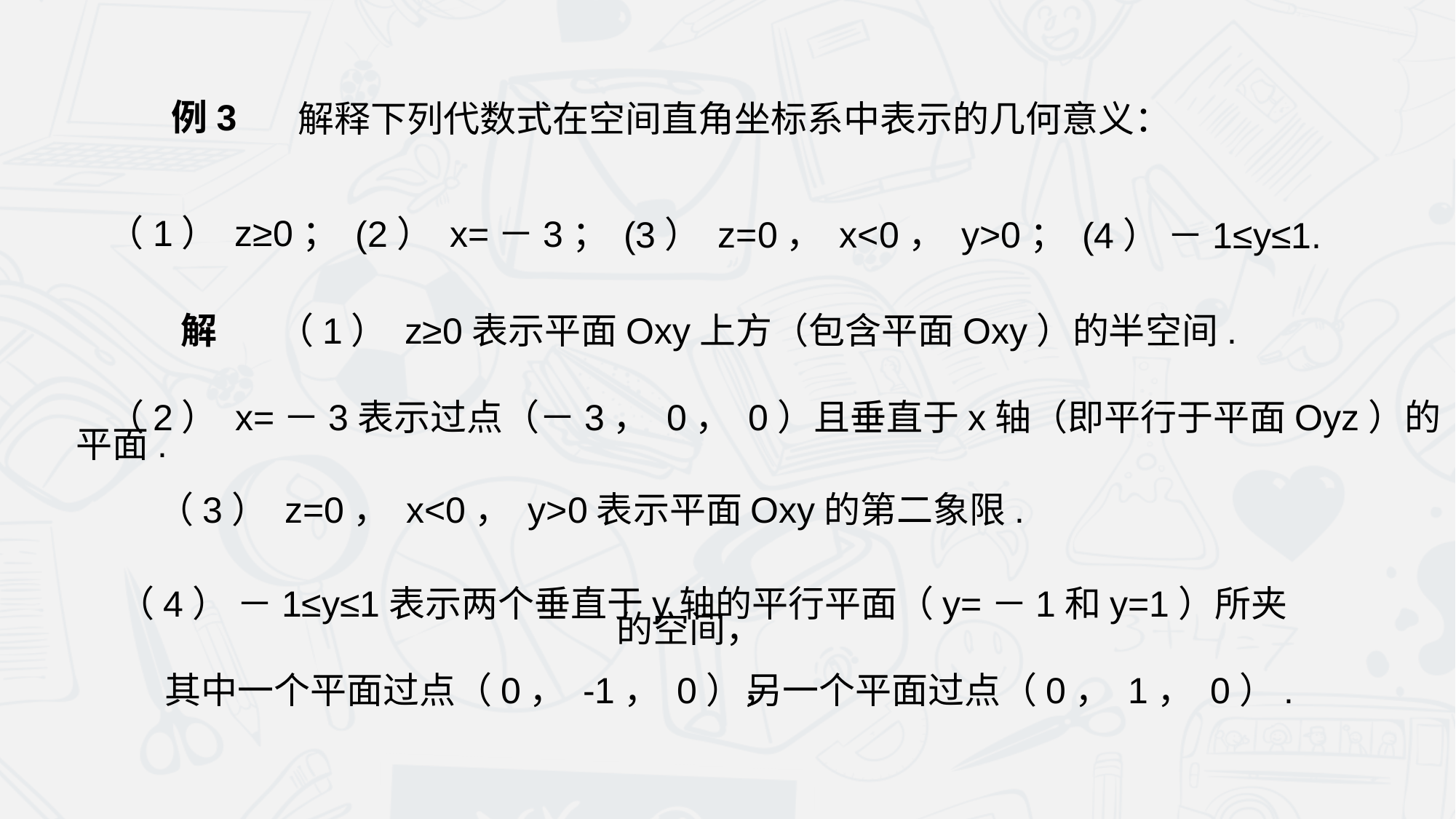

例3
解释下列代数式在空间直角坐标系中表示的几何意义：
（1） z≥0；
(4） －1≤y≤1.
(2） x=－3；
(3） z=0， x<0， y>0；
解
（1） z≥0表示平面Oxy上方（包含平面Oxy）的半空间.
（2） x=－3表示过点（－3， 0， 0）且垂直于x轴（即平行于平面Oyz）的平面.
（3） z=0， x<0， y>0表示平面Oxy的第二象限.
（4） －1≤y≤1表示两个垂直于y轴的平行平面（y=－1和y=1）所夹的空间，
其中一个平面过点（0， -1， 0），
另一个平面过点（0， 1， 0）.